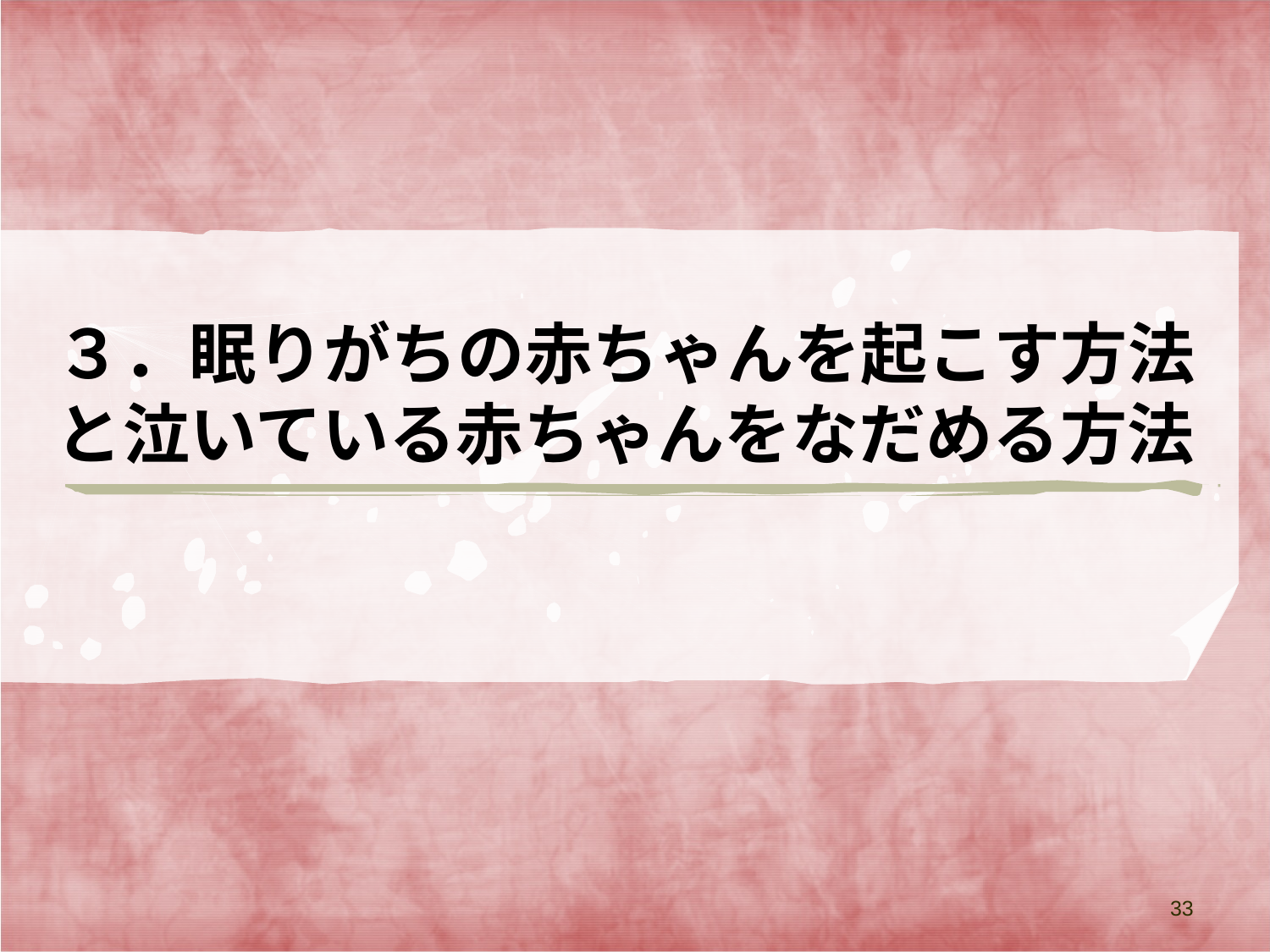

# ３．眠りがちの赤ちゃんを起こす方法と泣いている赤ちゃんをなだめる方法

33